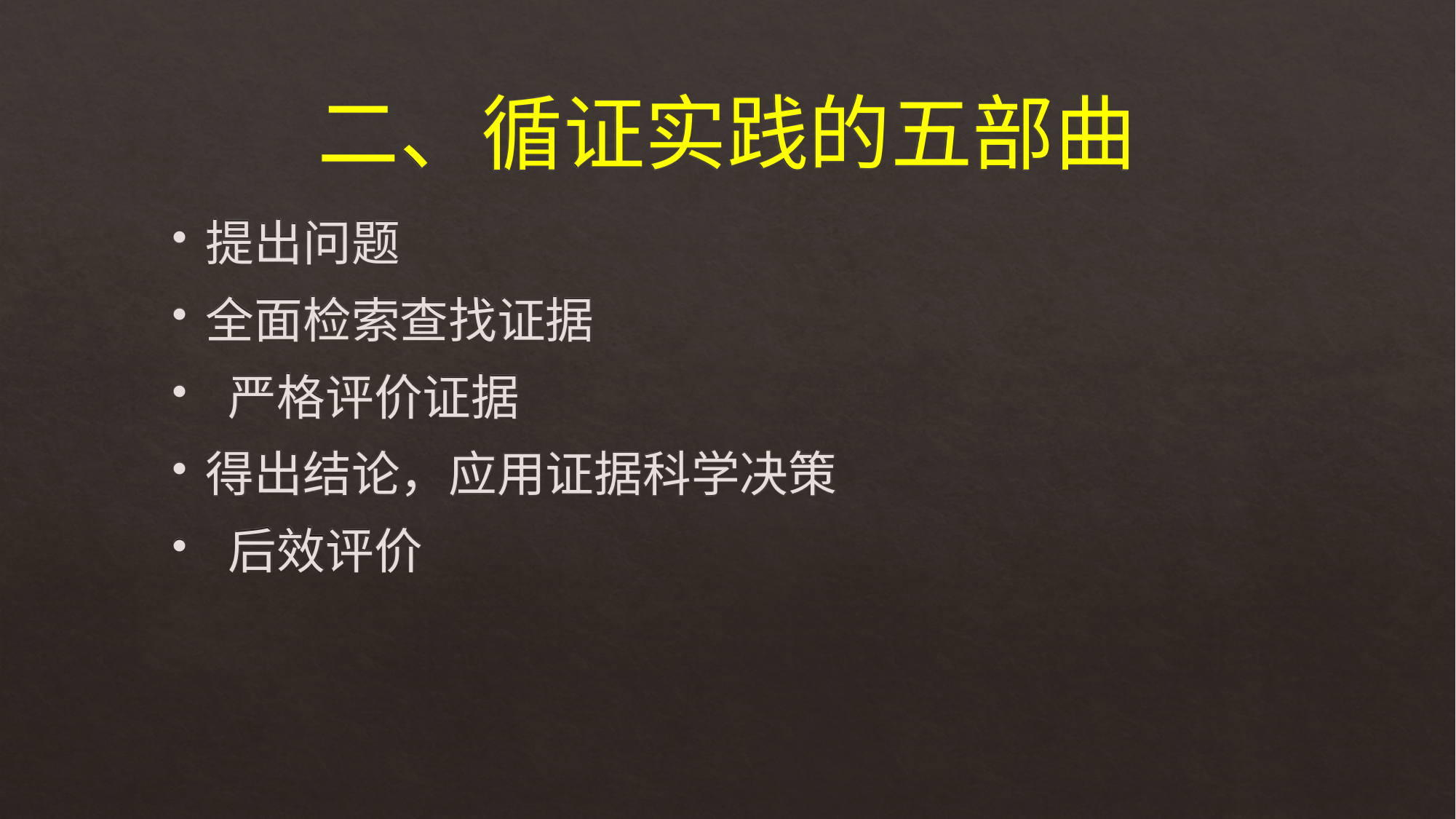

# 二、循证实践的五部曲
提出问题
全面检索查找证据
 严格评价证据
得出结论，应用证据科学决策
 后效评价